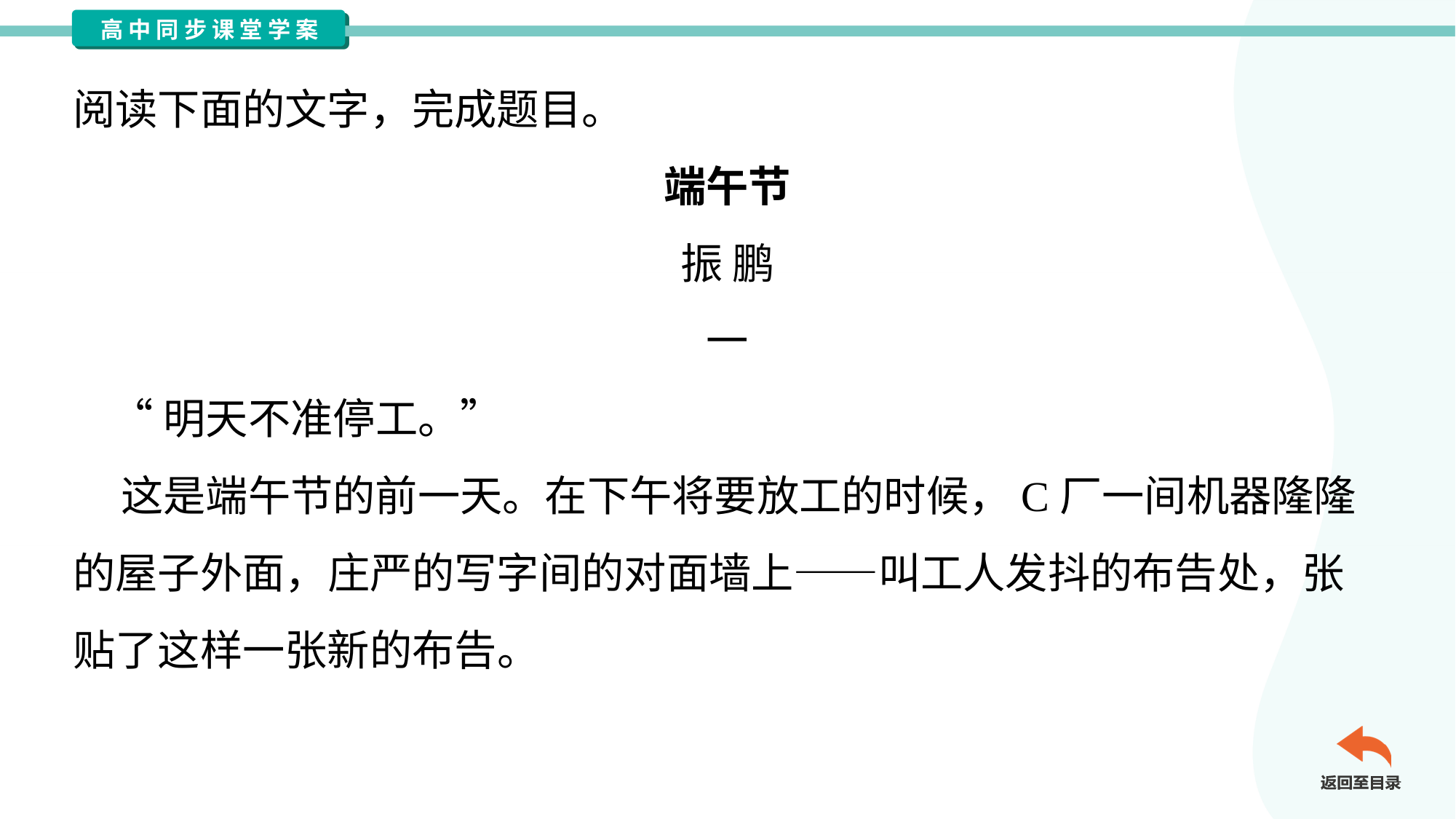

阅读下面的文字，完成题目。
端午节
振 鹏
一
    “明天不准停工。”
    这是端午节的前一天。在下午将要放工的时候，C厂一间机器隆隆
的屋子外面，庄严的写字间的对面墙上——叫工人发抖的布告处，张
贴了这样一张新的布告。